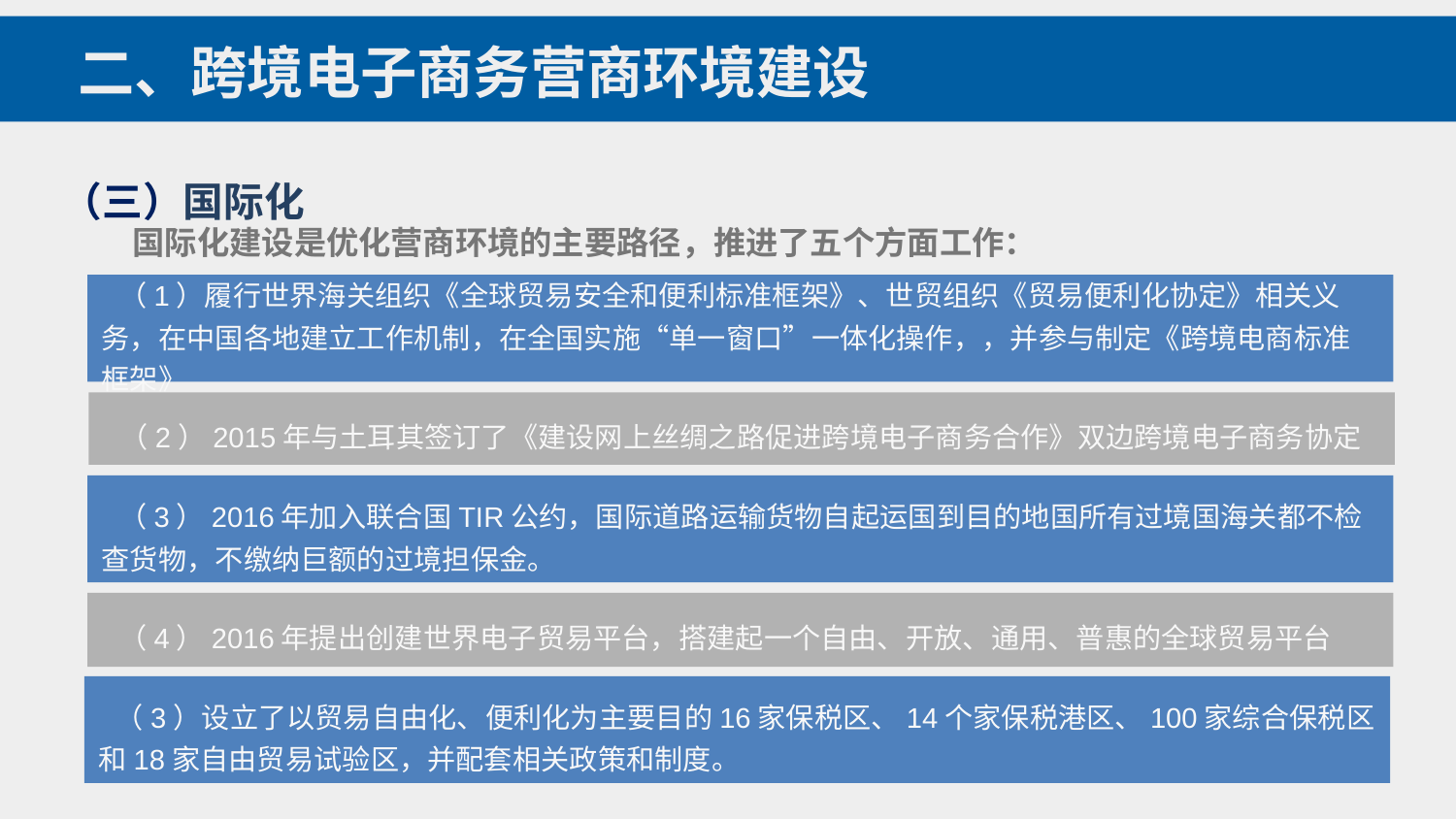

二、跨境电子商务营商环境建设
（三）国际化
国际化建设是优化营商环境的主要路径，推进了五个方面工作：
 （1）履行世界海关组织《全球贸易安全和便利标准框架》、世贸组织《贸易便利化协定》相关义务，在中国各地建立工作机制，在全国实施“单一窗口”一体化操作，，并参与制定《跨境电商标准框架》
 （2）2015年与土耳其签订了《建设网上丝绸之路促进跨境电子商务合作》双边跨境电子商务协定
 （3）2016年加入联合国TIR公约，国际道路运输货物自起运国到目的地国所有过境国海关都不检查货物，不缴纳巨额的过境担保金。
 （4）2016年提出创建世界电子贸易平台，搭建起一个自由、开放、通用、普惠的全球贸易平台
 （3）设立了以贸易自由化、便利化为主要目的16家保税区、14个家保税港区、100家综合保税区和18家自由贸易试验区，并配套相关政策和制度。